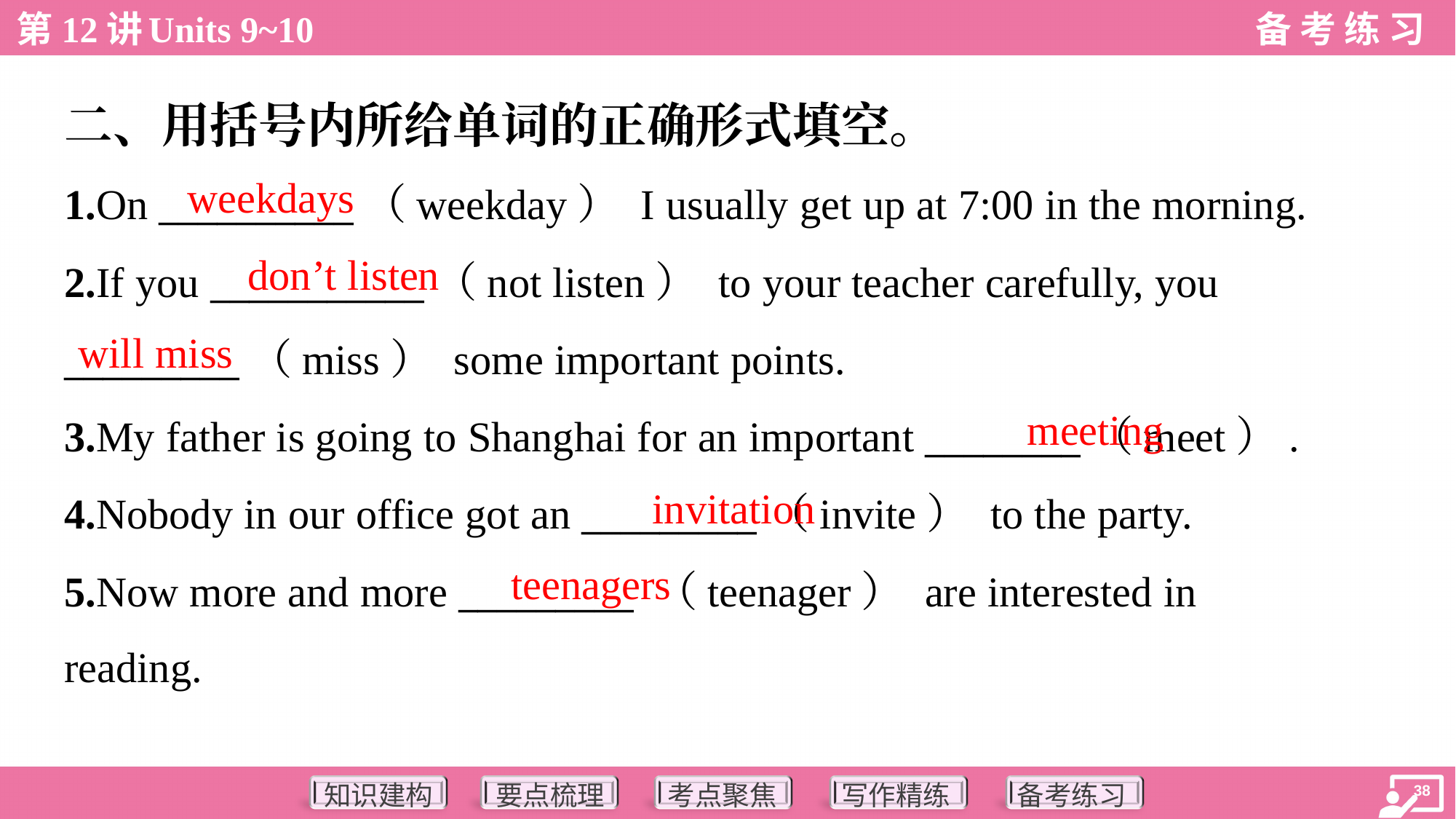

二、用括号内所给单词的正确形式填空。
weekdays
1.On __________（weekday） I usually get up at 7:00 in the morning.
2.If you ___________（not listen） to your teacher carefully, you
_________（miss） some important points.
3.My father is going to Shanghai for an important ________（meet）.
4.Nobody in our office got an _________（invite） to the party.
5.Now more and more _________ （teenager） are interested in
reading.
don’t listen
will miss
meeting
invitation
teenagers